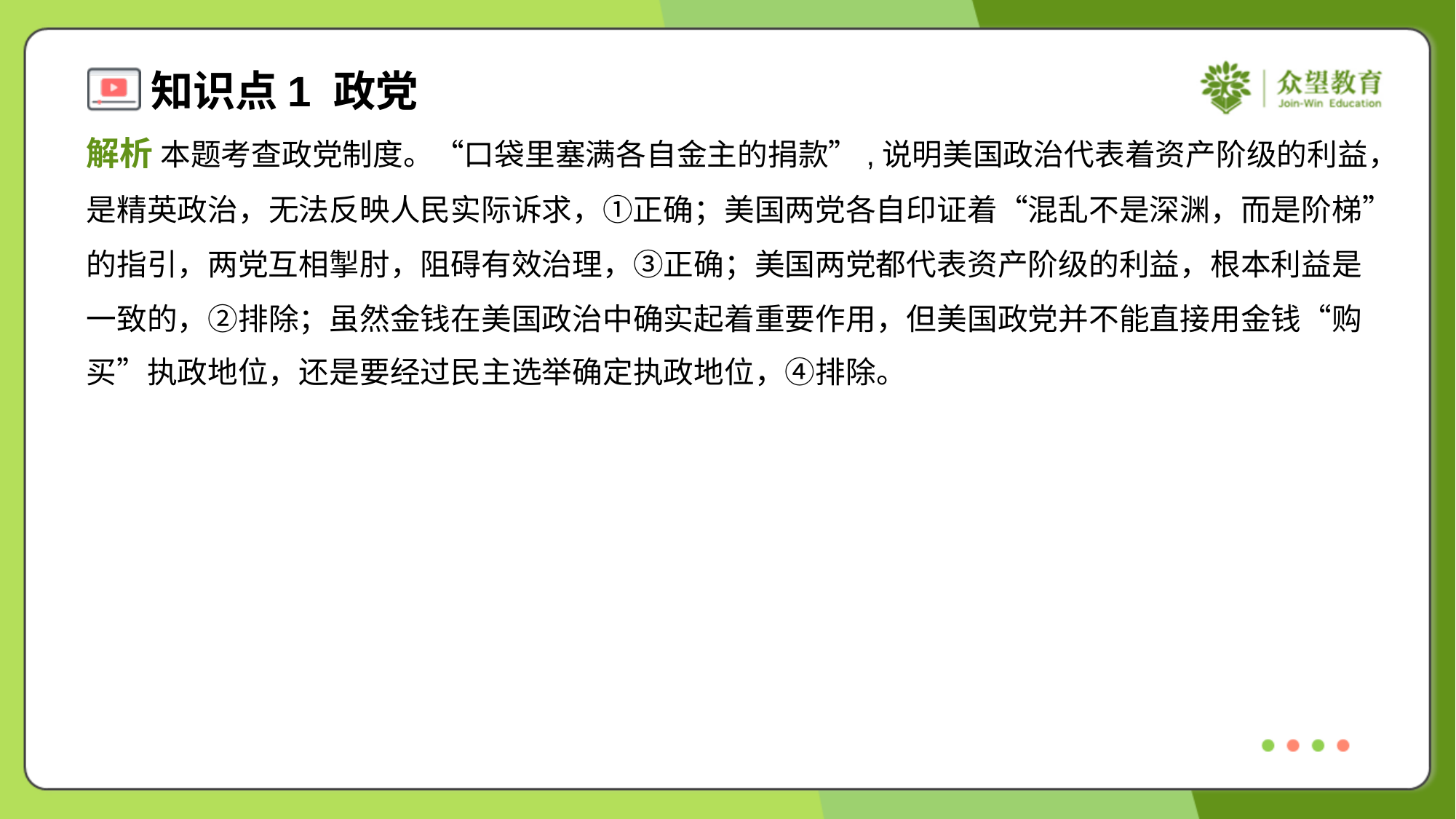

解析 本题考查政党制度。“口袋里塞满各自金主的捐款”,说明美国政治代表着资产阶级的利益，
是精英政治，无法反映人民实际诉求，①正确；美国两党各自印证着“混乱不是深渊，而是阶梯”
的指引，两党互相掣肘，阻碍有效治理，③正确；美国两党都代表资产阶级的利益，根本利益是
一致的，②排除；虽然金钱在美国政治中确实起着重要作用，但美国政党并不能直接用金钱“购
买”执政地位，还是要经过民主选举确定执政地位，④排除。